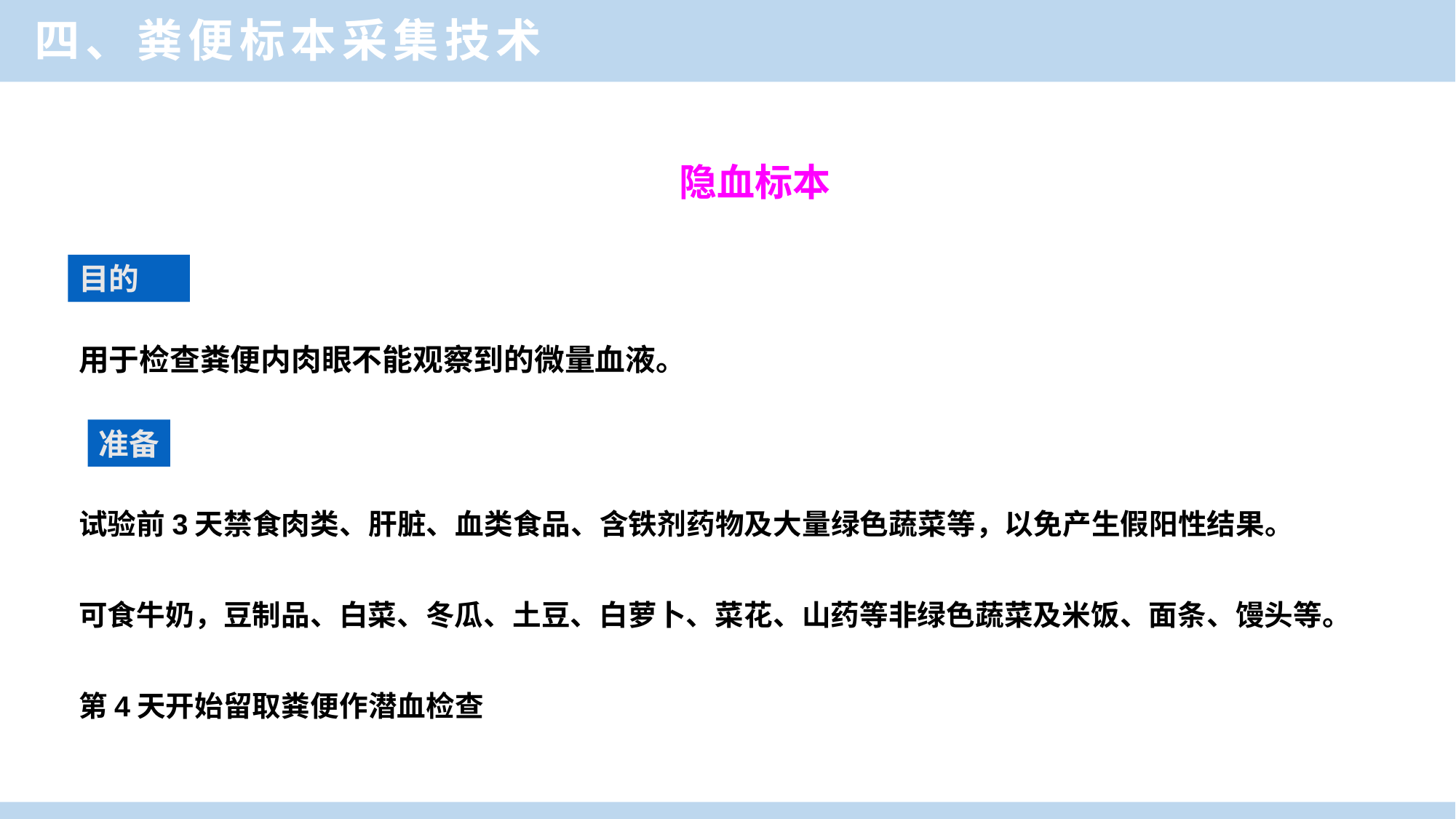

四、粪便标本采集技术
隐血标本
目的
用于检查粪便内肉眼不能观察到的微量血液。
准备
试验前3天禁食肉类、肝脏、血类食品、含铁剂药物及大量绿色蔬菜等，以免产生假阳性结果。

可食牛奶，豆制品、白菜、冬瓜、土豆、白萝卜、菜花、山药等非绿色蔬菜及米饭、面条、馒头等。

第4天开始留取粪便作潜血检查